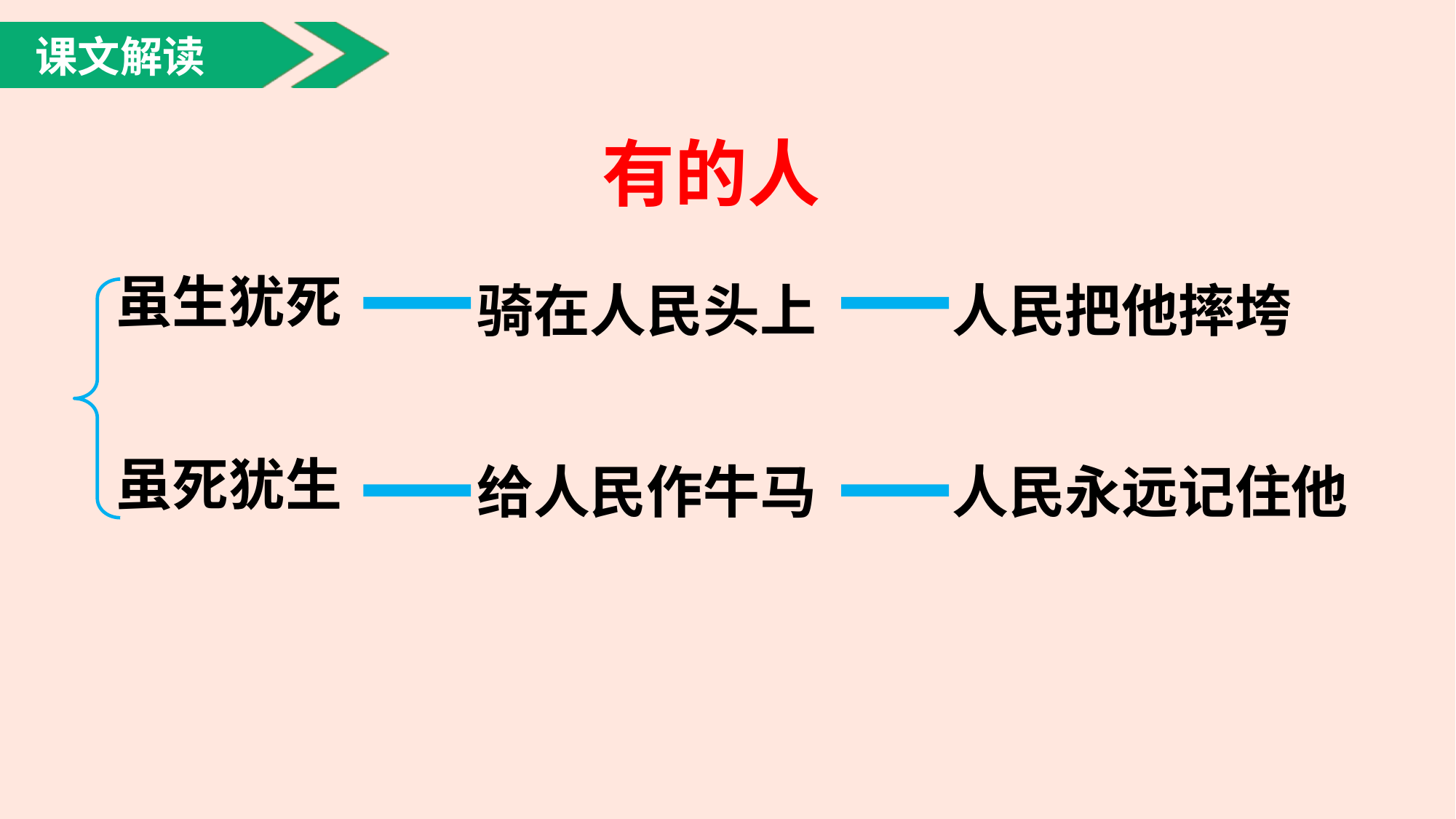

课文解读
有的人
虽生犹死
骑在人民头上
人民把他摔垮

虽死犹生
给人民作牛马
人民永远记住他